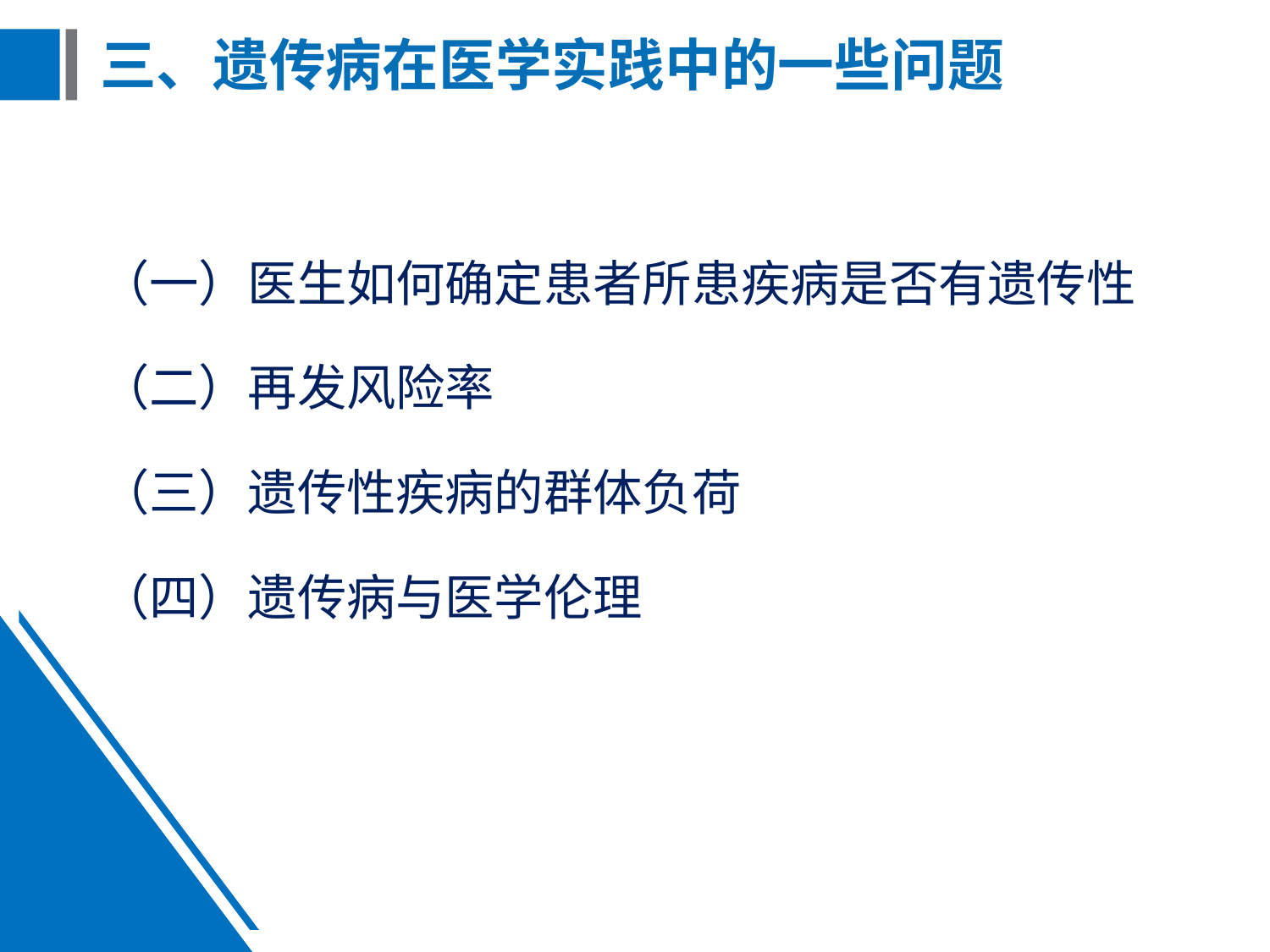

# 三、遗传病在医学实践中的一些问题
（一）医生如何确定患者所患疾病是否有遗传性
（二）再发风险率
（三）遗传性疾病的群体负荷
（四）遗传病与医学伦理